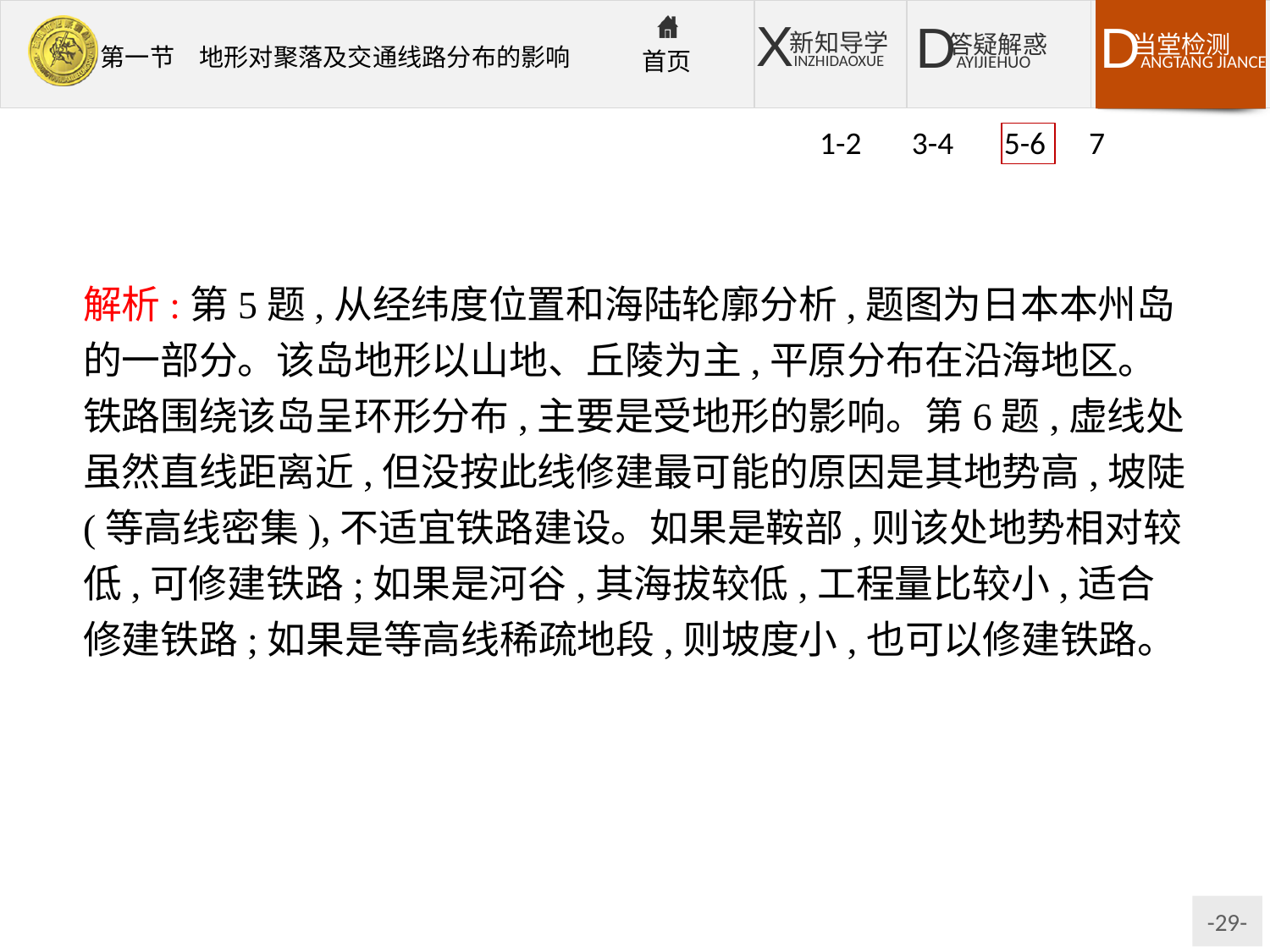

1-2       3-4       5-6      7

解析:第5题,从经纬度位置和海陆轮廓分析,题图为日本本州岛的一部分。该岛地形以山地、丘陵为主,平原分布在沿海地区。铁路围绕该岛呈环形分布,主要是受地形的影响。第6题,虚线处虽然直线距离近,但没按此线修建最可能的原因是其地势高,坡陡(等高线密集),不适宜铁路建设。如果是鞍部,则该处地势相对较低,可修建铁路;如果是河谷,其海拔较低,工程量比较小,适合修建铁路;如果是等高线稀疏地段,则坡度小,也可以修建铁路。
答案:5.B　6.D